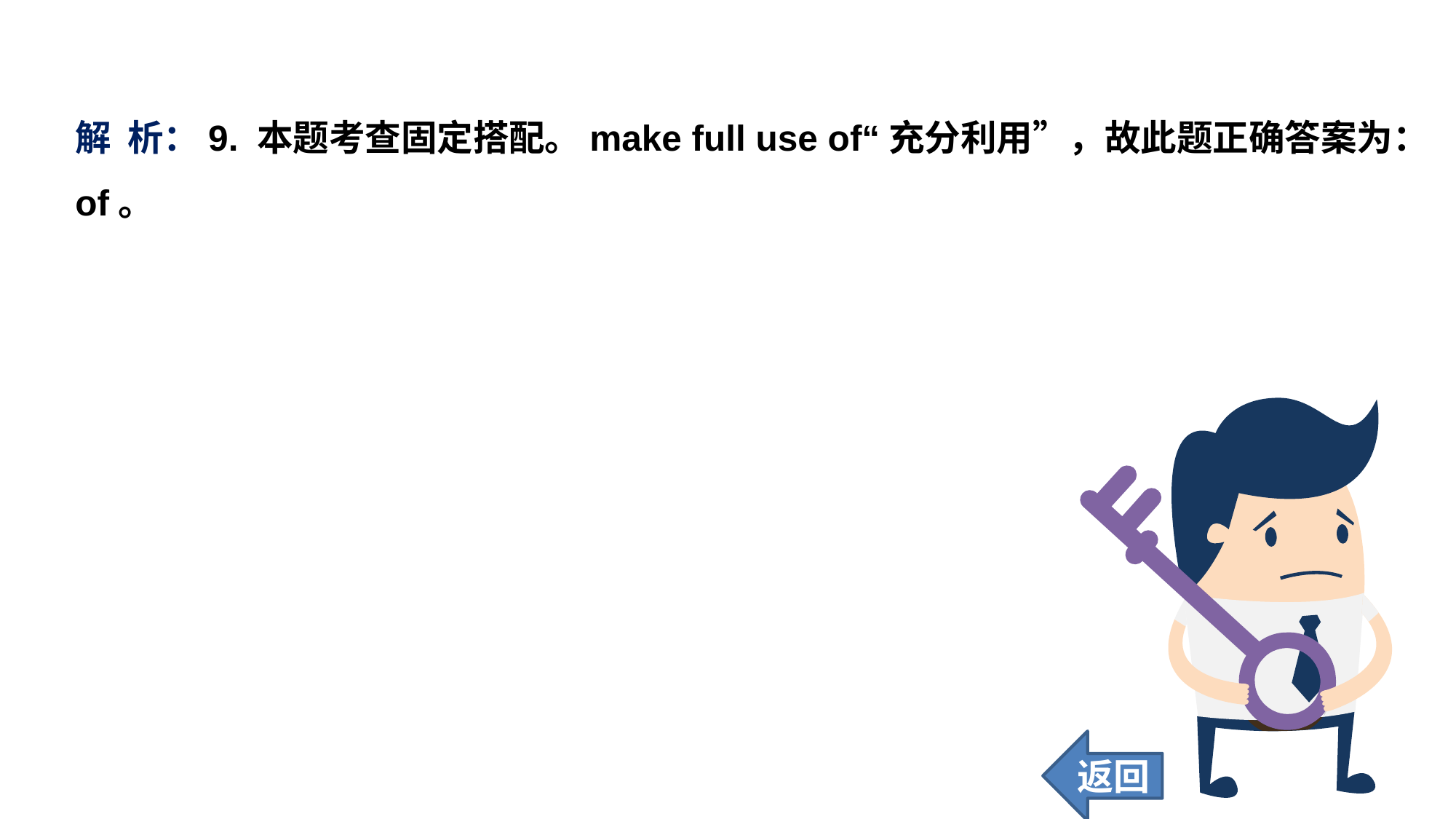

解  析：9. 本题考查固定搭配。make full use of“充分利用”，故此题正确答案为：of。

返回
98